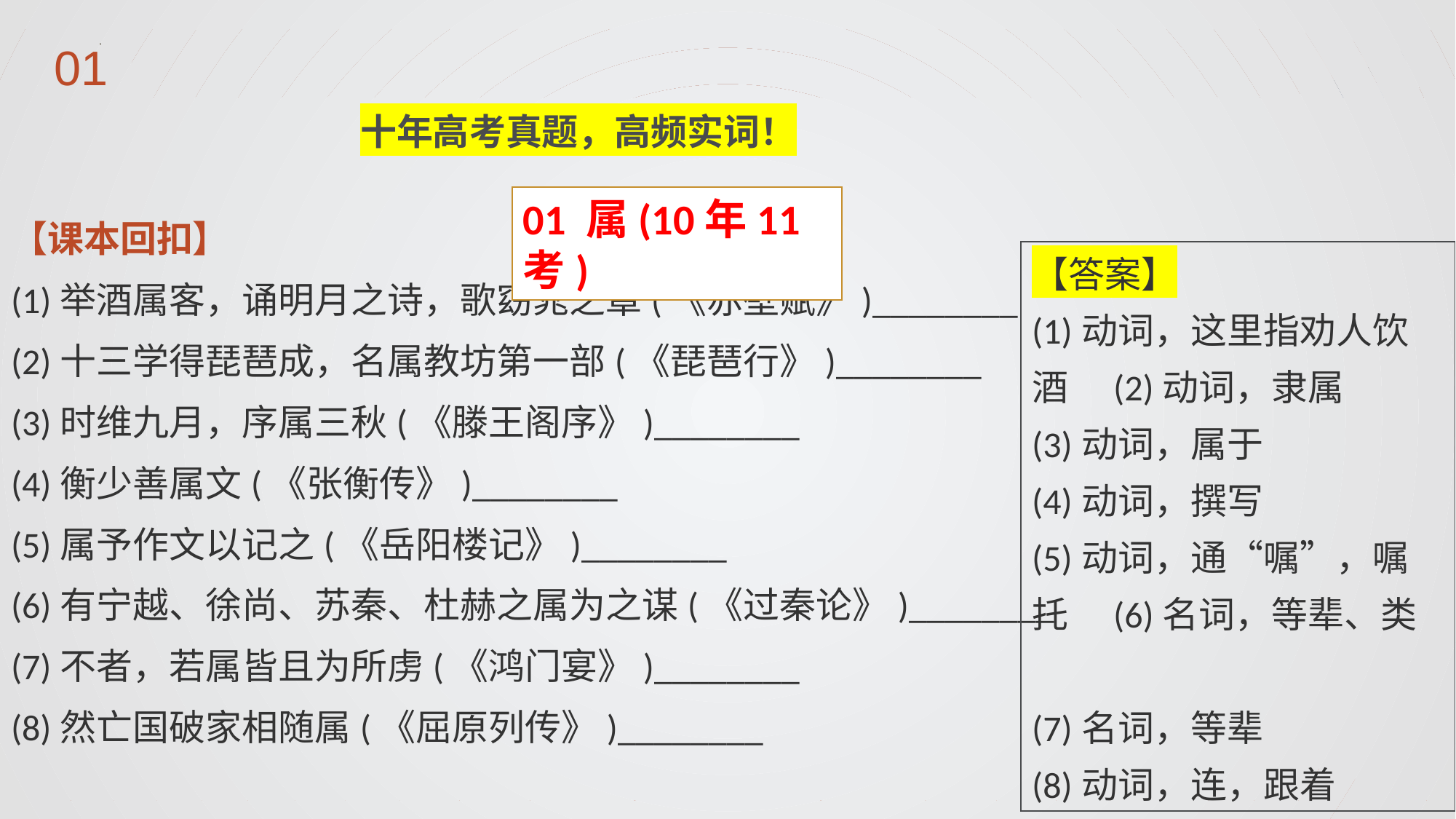

十年高考真题，高频实词！
01 属(10年11考)
【课本回扣】
(1)举酒属客，诵明月之诗，歌窈窕之章(《赤壁赋》)________
(2)十三学得琵琶成，名属教坊第一部(《琵琶行》)________
(3)时维九月，序属三秋(《滕王阁序》)________
(4)衡少善属文(《张衡传》)________
(5)属予作文以记之(《岳阳楼记》)________
(6)有宁越、徐尚、苏秦、杜赫之属为之谋(《过秦论》)________
(7)不者，若属皆且为所虏(《鸿门宴》)________
(8)然亡国破家相随属(《屈原列传》)________
【答案】
(1)动词，这里指劝人饮酒　(2)动词，隶属
(3)动词，属于
(4)动词，撰写
(5)动词，通“嘱”，嘱托　(6)名词，等辈、类
(7)名词，等辈
(8)动词，连，跟着